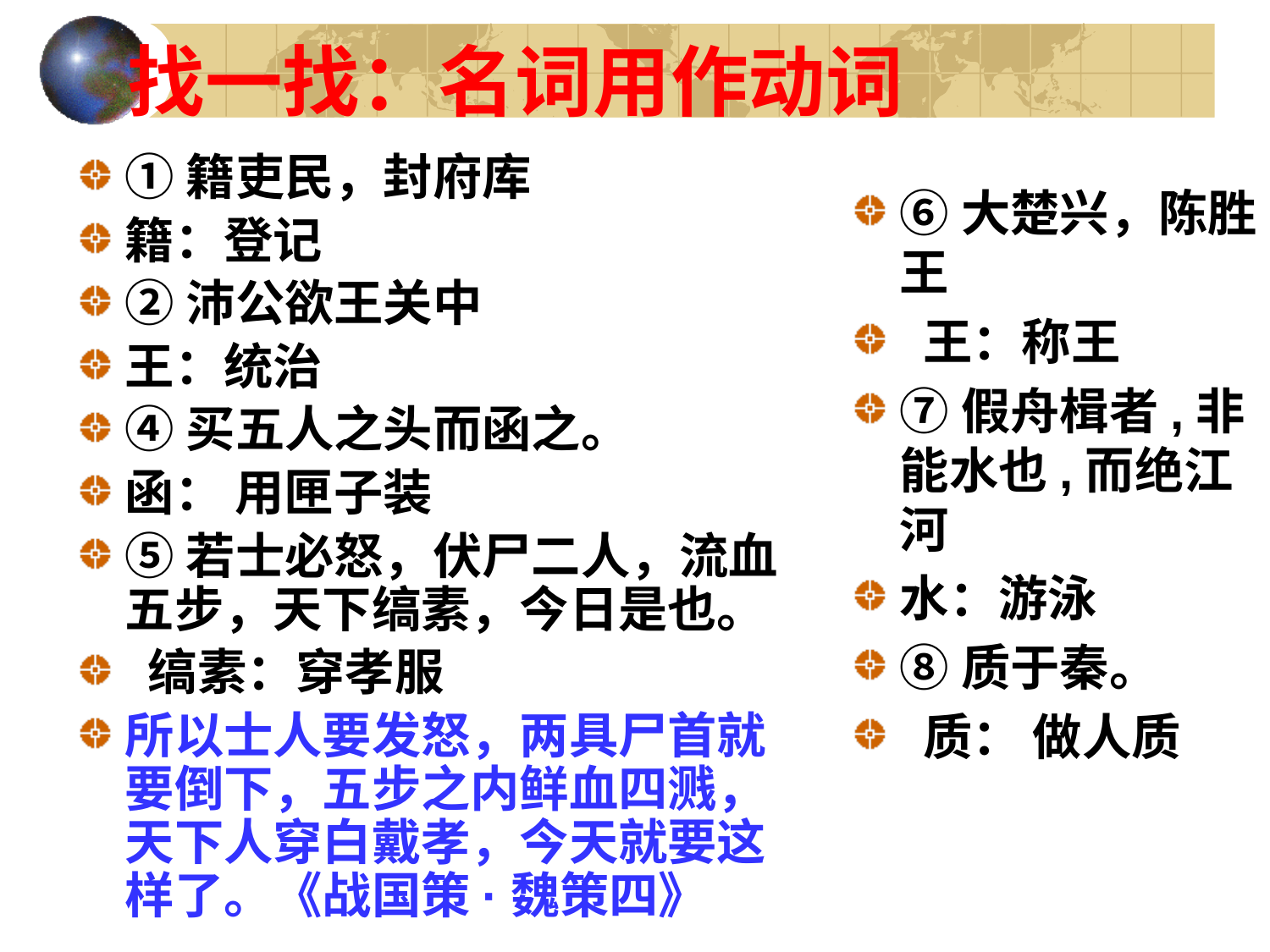

# 找一找：名词用作动词
①籍吏民，封府库
籍：登记
②沛公欲王关中
王：统治
④买五人之头而函之。
函： 用匣子装
⑤若士必怒，伏尸二人，流血五步，天下缟素，今日是也。
 缟素：穿孝服
所以士人要发怒，两具尸首就要倒下，五步之内鲜血四溅，天下人穿白戴孝，今天就要这样了。《战国策·魏策四》
⑥大楚兴，陈胜王
 王：称王
⑦假舟楫者,非能水也,而绝江河
水：游泳
⑧质于秦。
 质： 做人质